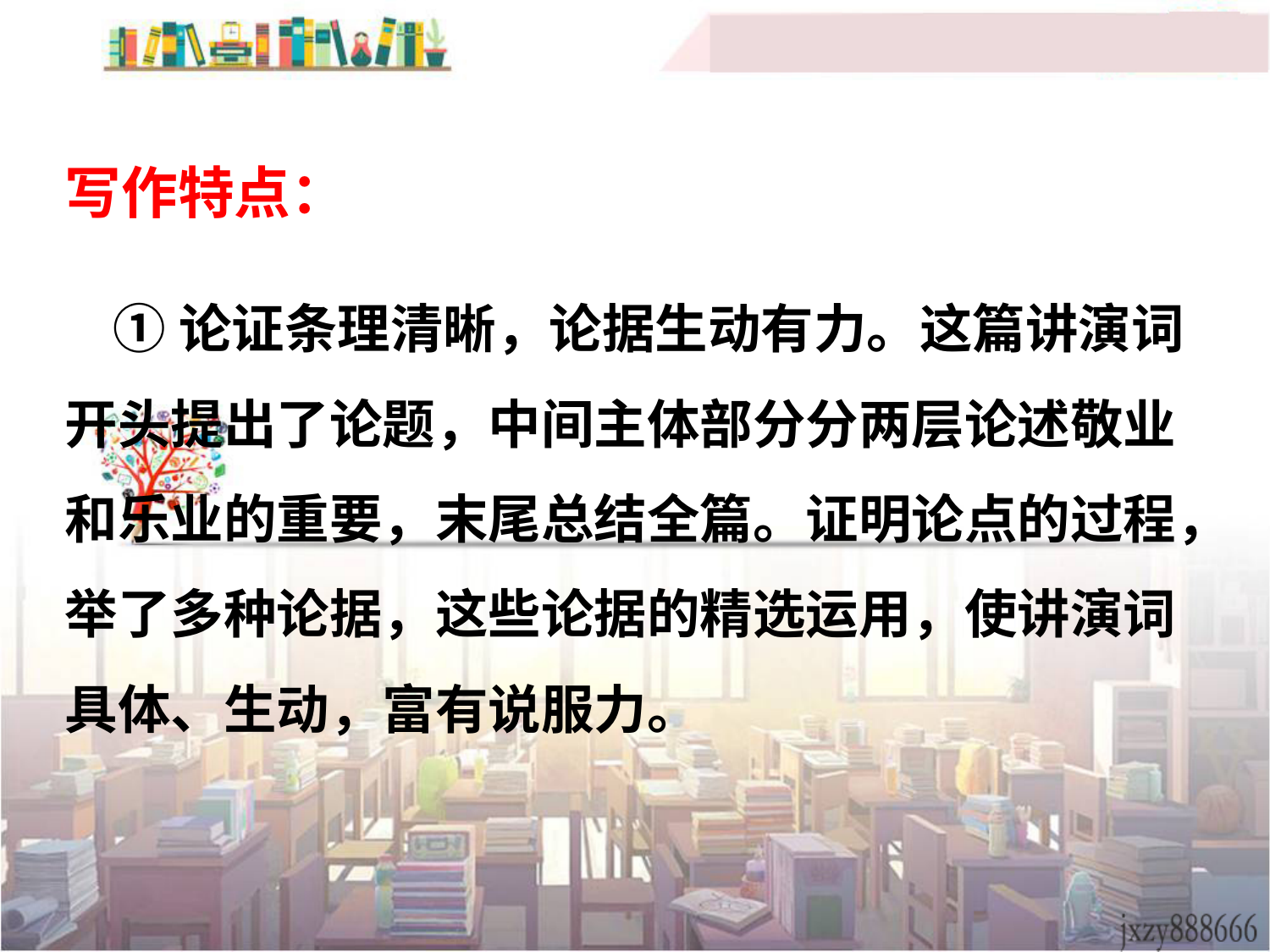

写作特点：
    ①论证条理清晰，论据生动有力。这篇讲演词开头提出了论题，中间主体部分分两层论述敬业和乐业的重要，末尾总结全篇。证明论点的过程，举了多种论据，这些论据的精选运用，使讲演词具体、生动，富有说服力。